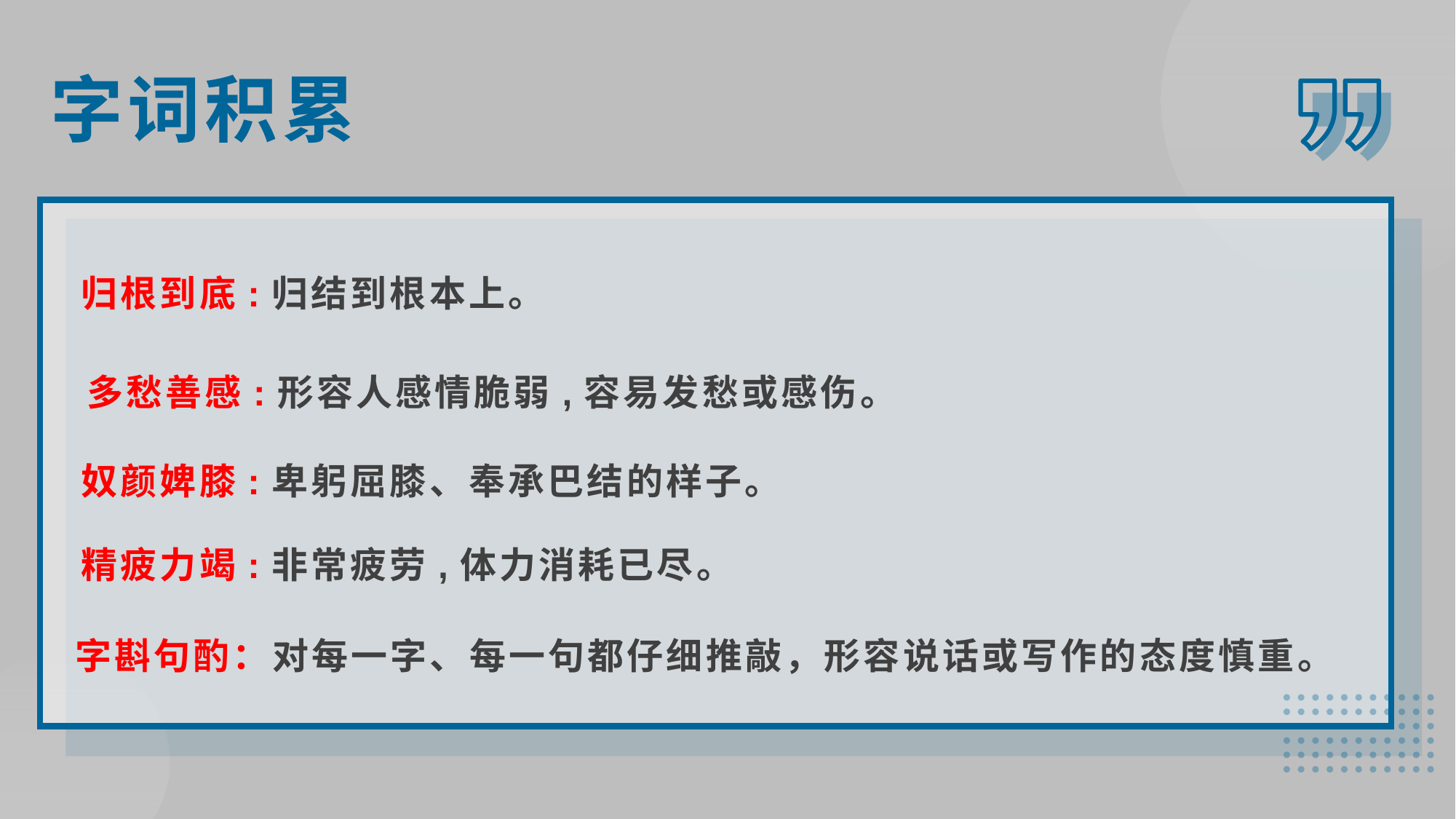

字词积累

归根到底:归结到根本上。
多愁善感:形容人感情脆弱,容易发愁或感伤。
奴颜婢膝:卑躬屈膝、奉承巴结的样子。
精疲力竭:非常疲劳,体力消耗已尽。
字斟句酌：对每一字、每一句都仔细推敲，形容说话或写作的态度慎重。